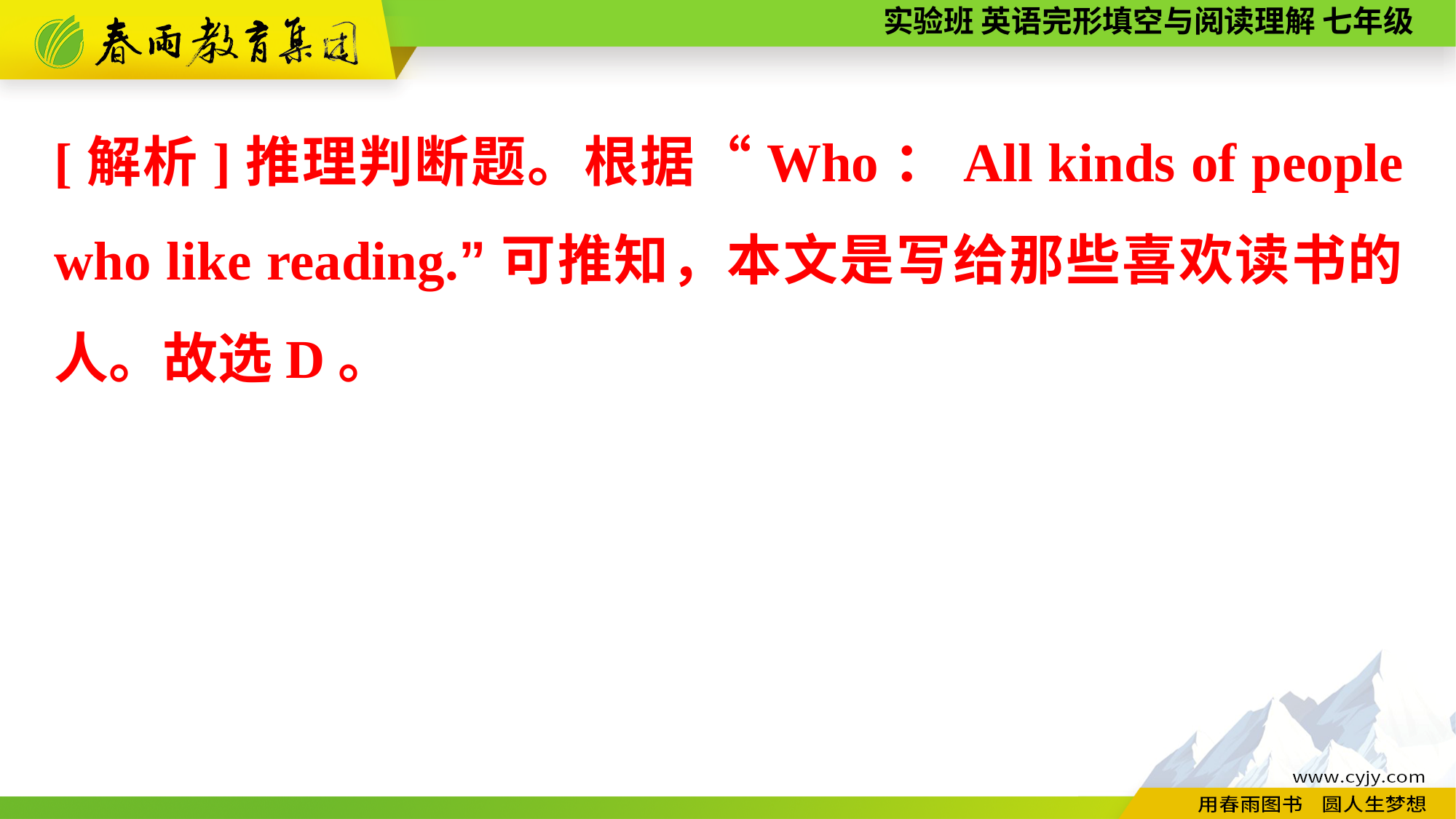

[解析]推理判断题。根据“Who：All kinds of people who like reading.”可推知，本文是写给那些喜欢读书的人。故选D。